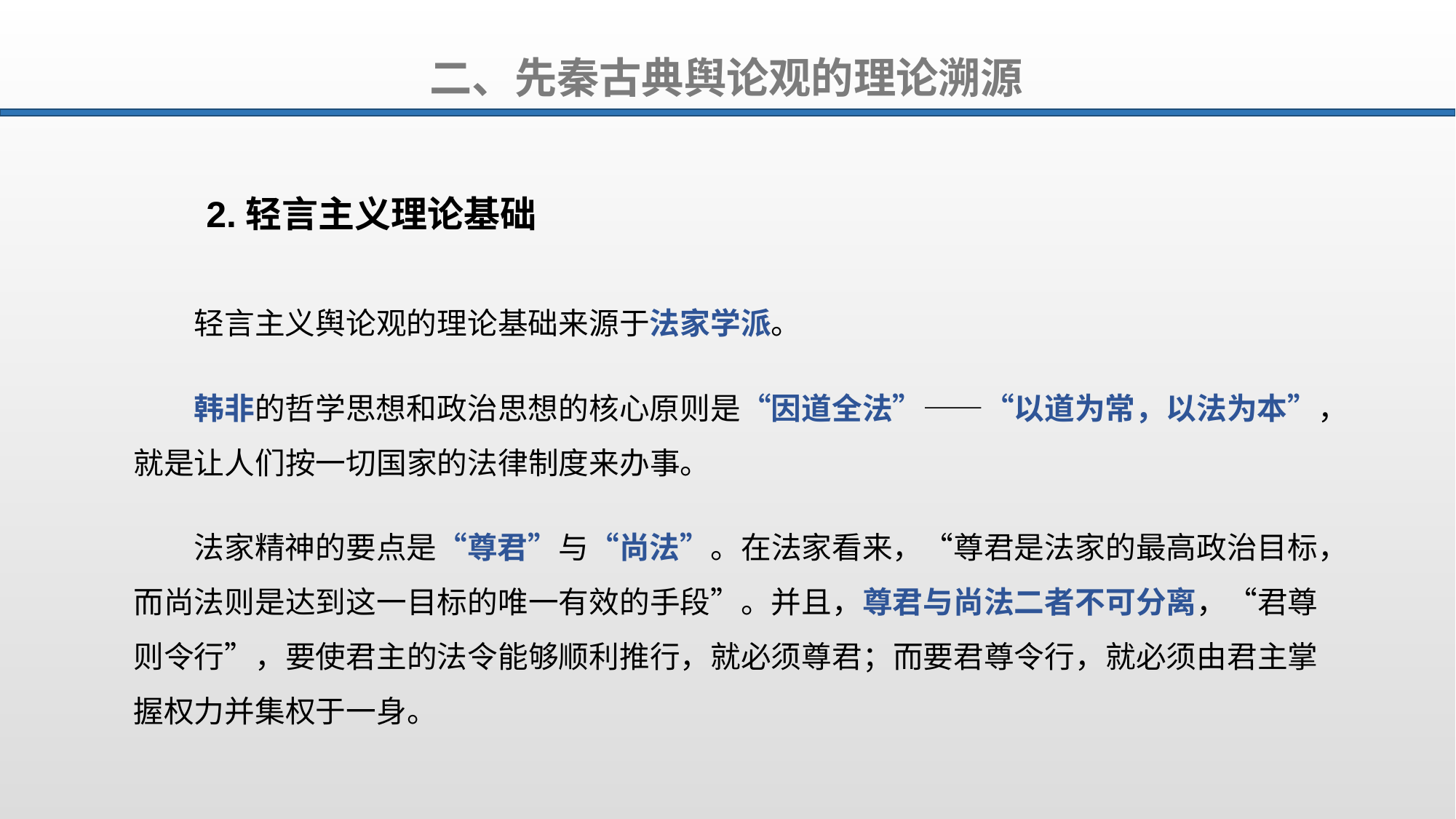

二、先秦古典舆论观的理论溯源

2.轻言主义理论基础
轻言主义舆论观的理论基础来源于法家学派。
韩非的哲学思想和政治思想的核心原则是“因道全法”——“以道为常，以法为本”，就是让人们按一切国家的法律制度来办事。
法家精神的要点是“尊君”与“尚法”。在法家看来，“尊君是法家的最高政治目标，而尚法则是达到这一目标的唯一有效的手段”。并且，尊君与尚法二者不可分离，“君尊则令行”，要使君主的法令能够顺利推行，就必须尊君；而要君尊令行，就必须由君主掌握权力并集权于一身。